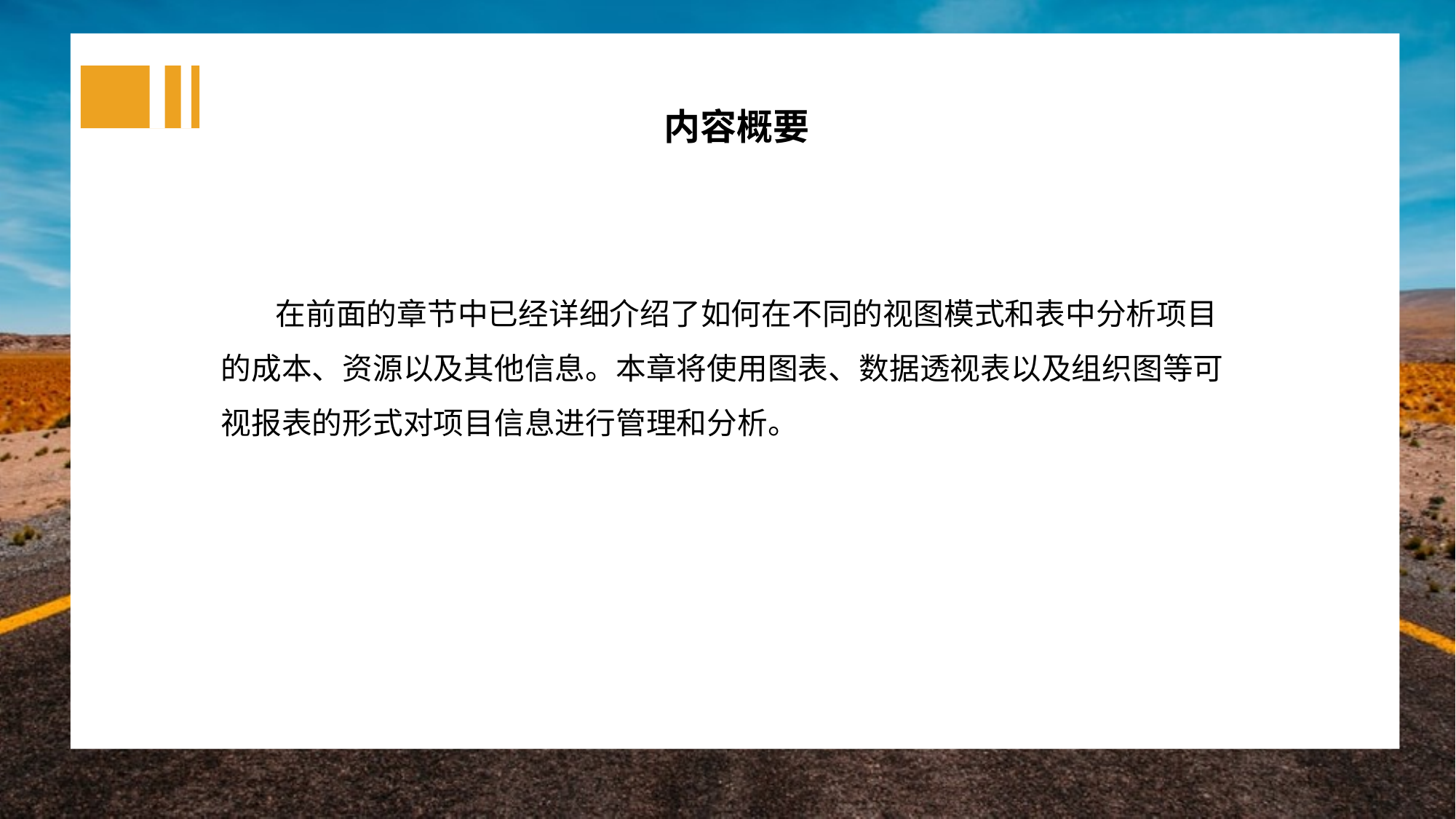

内容概要
在前面的章节中已经详细介绍了如何在不同的视图模式和表中分析项目的成本、资源以及其他信息。本章将使用图表、数据透视表以及组织图等可视报表的形式对项目信息进行管理和分析。